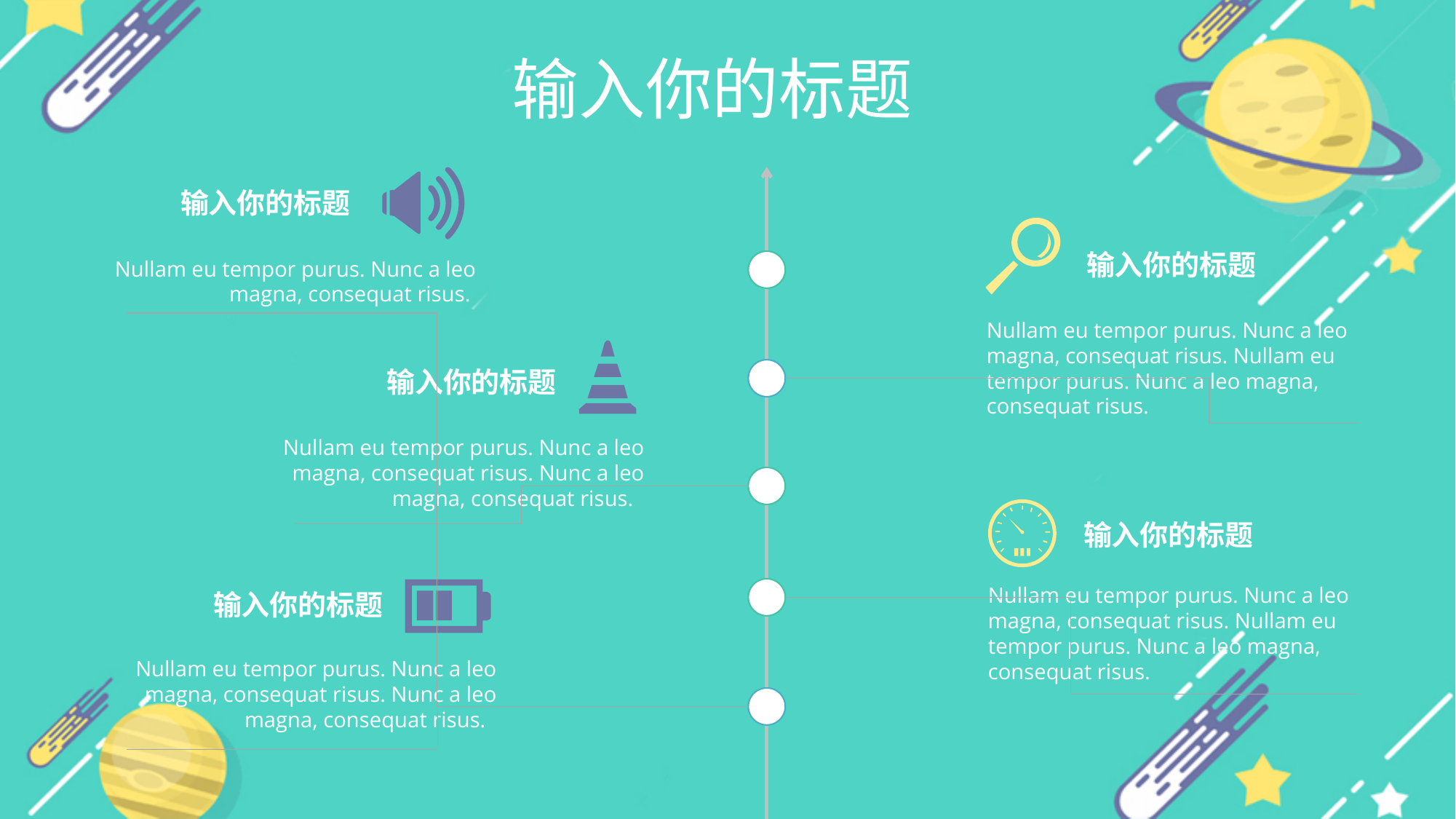

输入你的标题

输入你的标题

输入你的标题

Nullam eu tempor purus. Nunc a leo magna, consequat risus.
Nullam eu tempor purus. Nunc a leo magna, consequat risus. Nullam eu tempor purus. Nunc a leo magna, consequat risus.

输入你的标题
Nullam eu tempor purus. Nunc a leo magna, consequat risus. Nunc a leo magna, consequat risus.

输入你的标题
Nullam eu tempor purus. Nunc a leo magna, consequat risus. Nullam eu tempor purus. Nunc a leo magna, consequat risus.

输入你的标题
Nullam eu tempor purus. Nunc a leo magna, consequat risus. Nunc a leo magna, consequat risus.